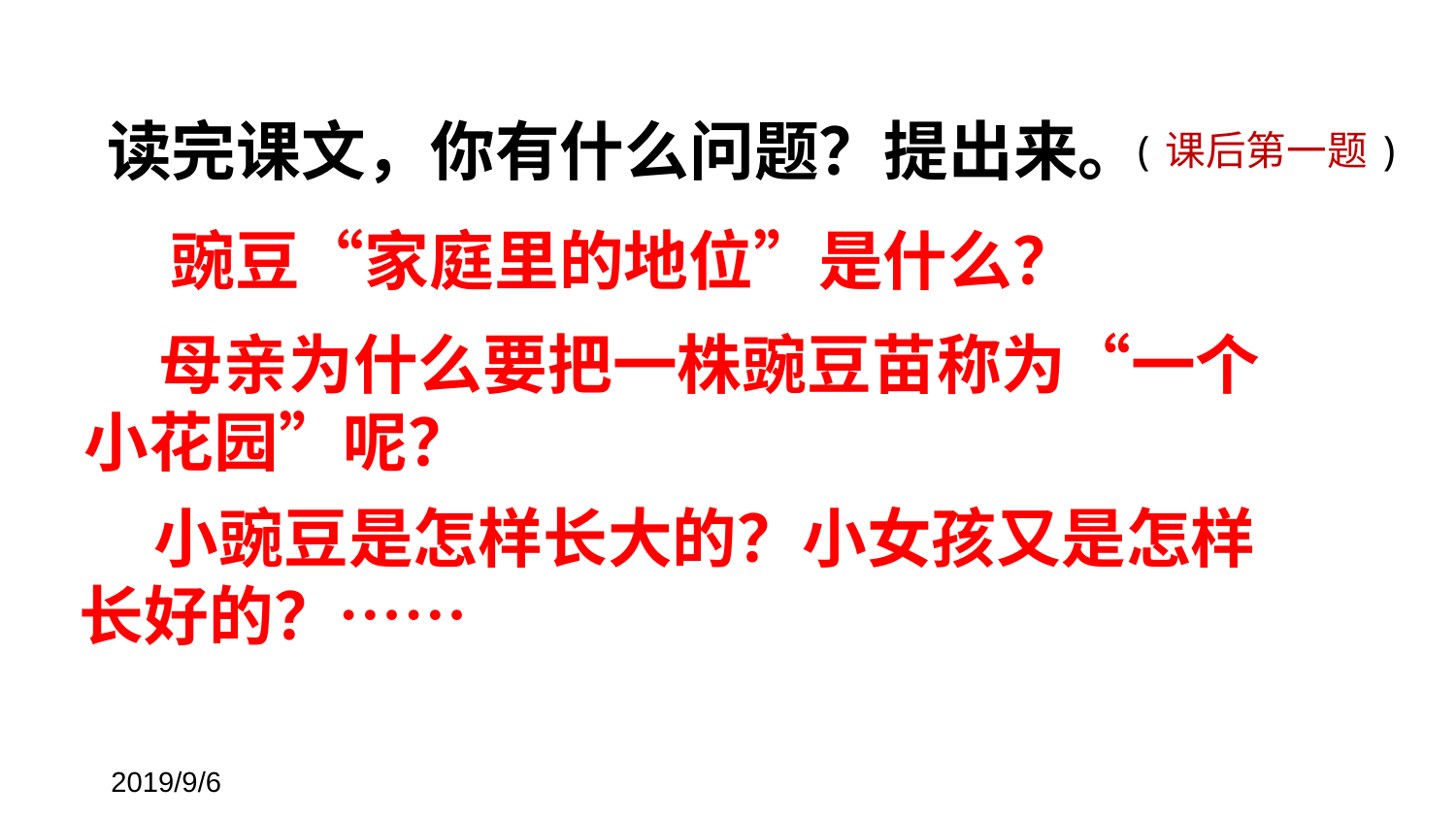

读完课文，你有什么问题？提出来。
(课后第一题)
    豌豆“家庭里的地位”是什么？
    母亲为什么要把一株豌豆苗称为“一个小花园”呢？
    小豌豆是怎样长大的？小女孩又是怎样长好的？……
2019/9/6
14